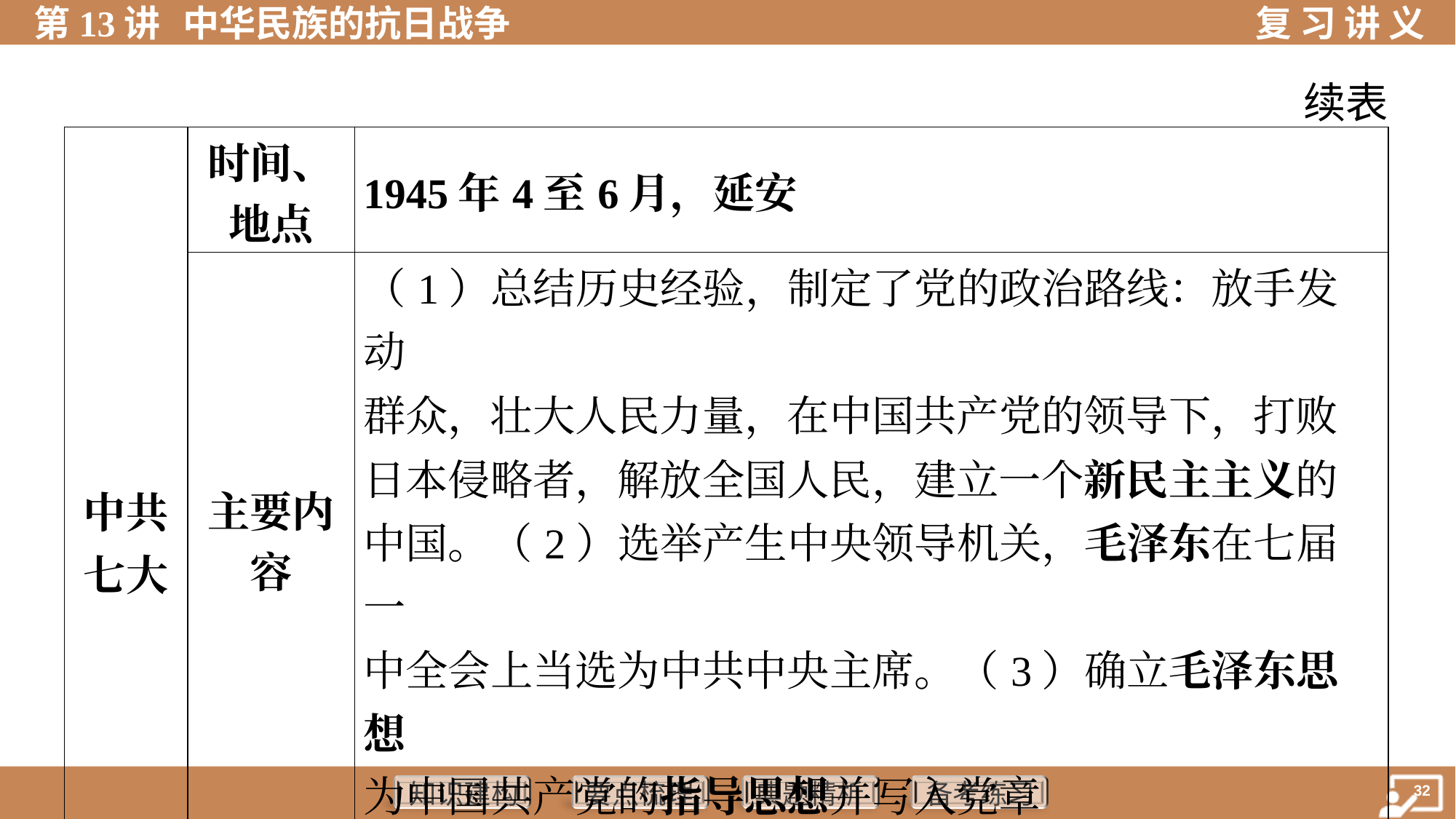

续表
| 中共 七大 | 时间、 地点 | 1945年4至6月，延安 |
| --- | --- | --- |
|  | 主要内 容 | （1）总结历史经验，制定了党的政治路线：放手发动 群众，壮大人民力量，在中国共产党的领导下，打败 日本侵略者，解放全国人民，建立一个新民主主义的 中国。（2）选举产生中央领导机关，毛泽东在七届一 中全会上当选为中共中央主席。（3）确立毛泽东思想 为中国共产党的指导思想并写入党章 |
|  | 意义 | 为争取抗日战争的最后胜利准备了条件，并为中国共 产党和中国人民指明了战后的奋斗方向 |